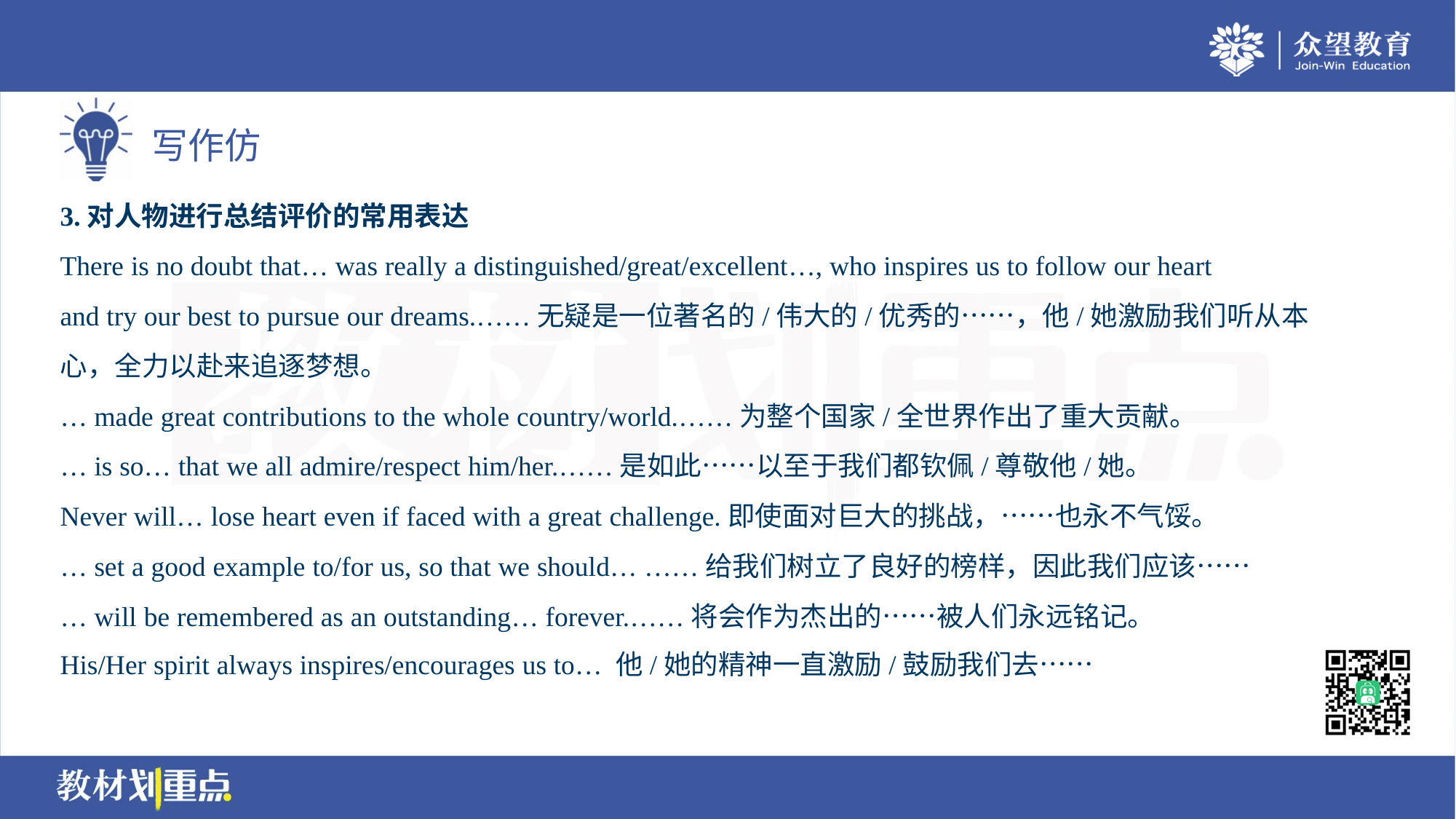

3.对人物进行总结评价的常用表达
There is no doubt that… was really a distinguished/great/excellent…, who inspires us to follow our heart
and try our best to pursue our dreams.……无疑是一位著名的/伟大的/优秀的……，他/她激励我们听从本
心，全力以赴来追逐梦想。
… made great contributions to the whole country/world.……为整个国家/全世界作出了重大贡献。
… is so… that we all admire/respect him/her.……是如此……以至于我们都钦佩/尊敬他/她。
Never will… lose heart even if faced with a great challenge.即使面对巨大的挑战，……也永不气馁。
… set a good example to/for us, so that we should… ……给我们树立了良好的榜样，因此我们应该……
… will be remembered as an outstanding… forever.……将会作为杰出的……被人们永远铭记。
His/Her spirit always inspires/encourages us to… 他/她的精神一直激励/鼓励我们去……